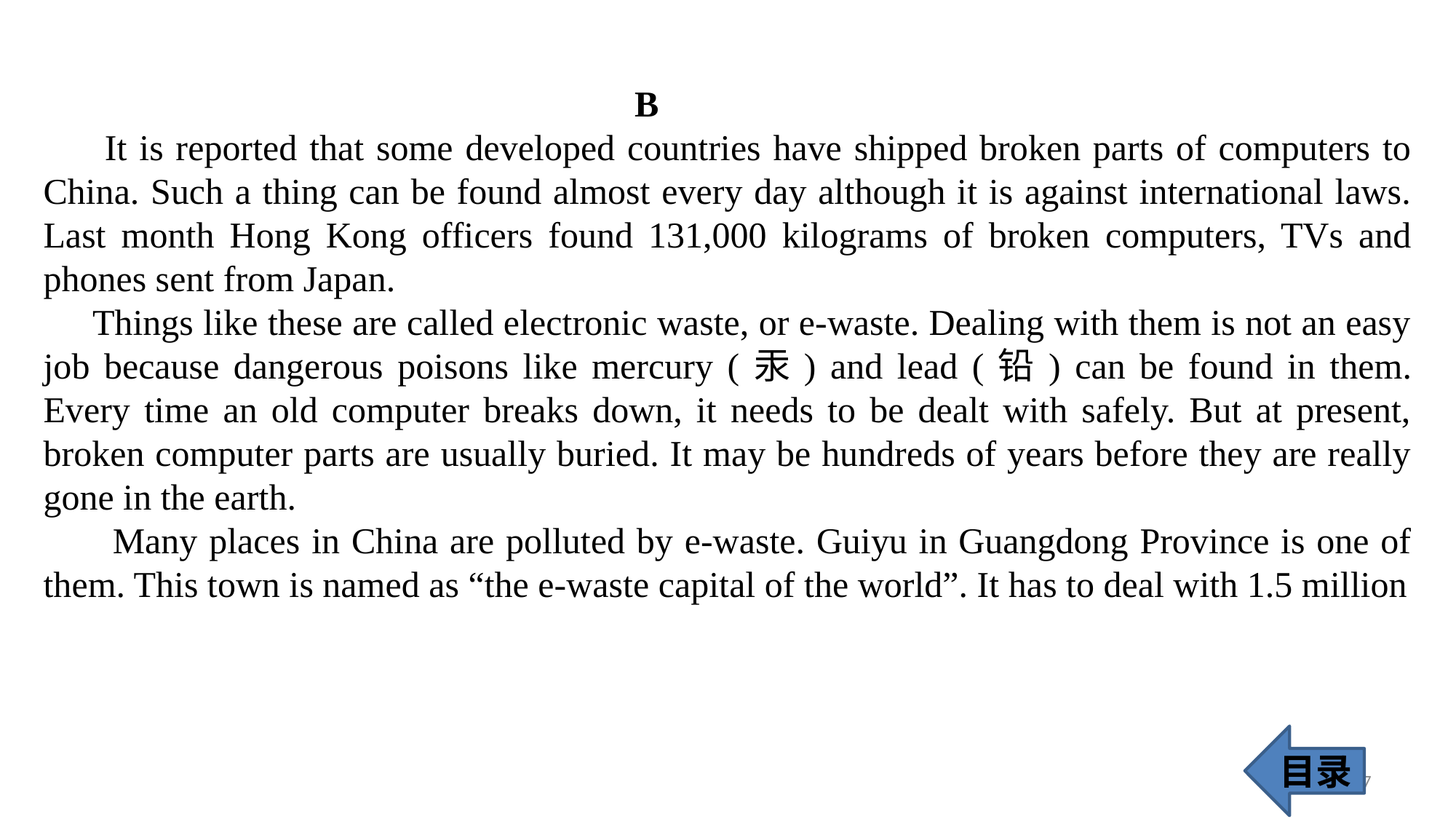

B
     It is reported that some developed countries have shipped broken parts of computers to China. Such a thing can be found almost every day although it is against international laws. Last month Hong Kong officers found 131,000 kilograms of broken computers, TVs and phones sent from Japan.
     Things like these are called electronic waste, or e-waste. Dealing with them is not an easy job because dangerous poisons like mercury (汞) and lead (铅) can be found in them. Every time an old computer breaks down, it needs to be dealt with safely. But at present, broken computer parts are usually buried. It may be hundreds of years before they are really gone in the earth.
      Many places in China are polluted by e-waste. Guiyu in Guangdong Province is one of them. This town is named as “the e-waste capital of the world”. It has to deal with 1.5 million
目录
37